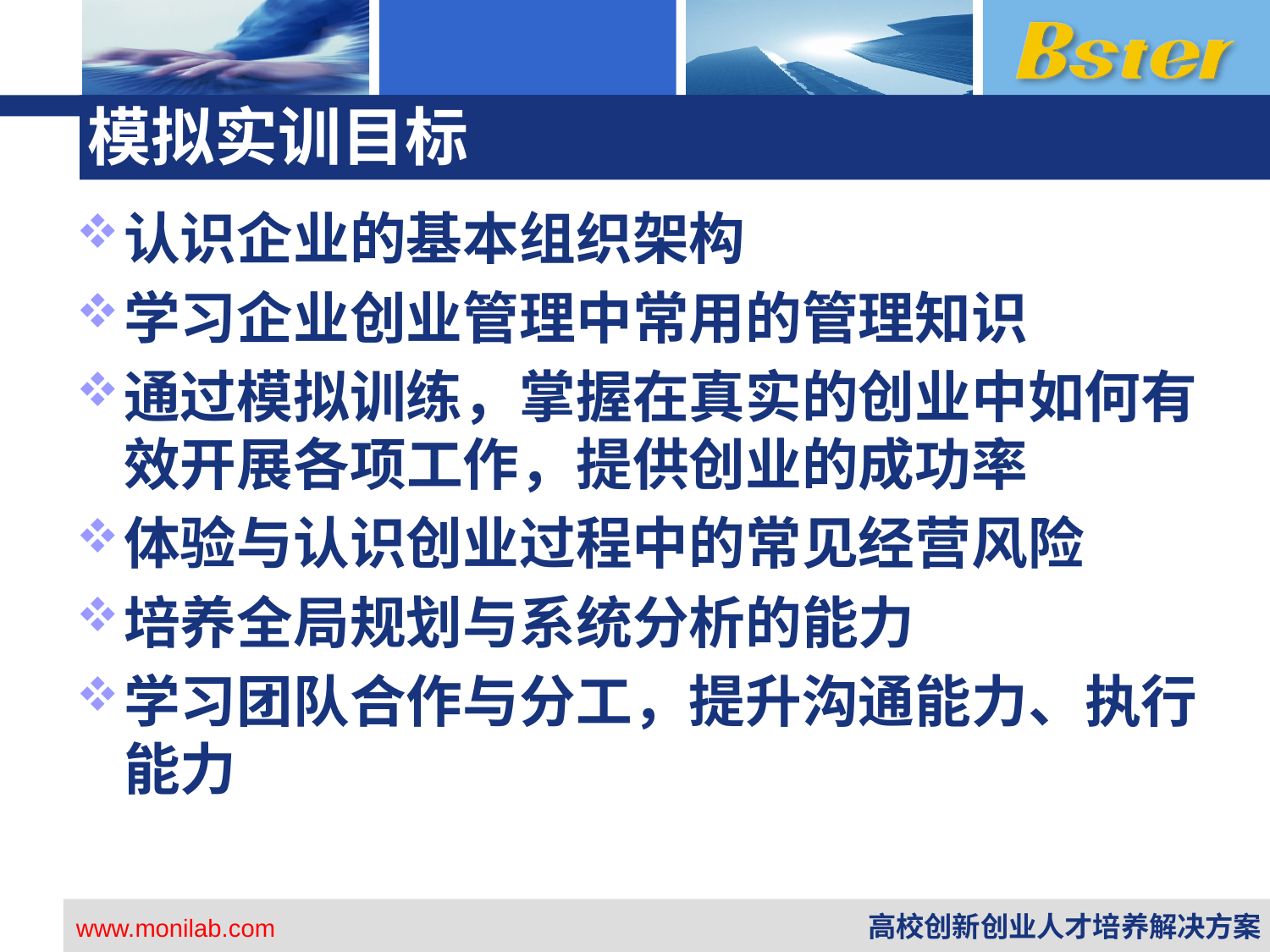

# 模拟实训目标
认识企业的基本组织架构
学习企业创业管理中常用的管理知识
通过模拟训练，掌握在真实的创业中如何有效开展各项工作，提供创业的成功率
体验与认识创业过程中的常见经营风险
培养全局规划与系统分析的能力
学习团队合作与分工，提升沟通能力、执行能力